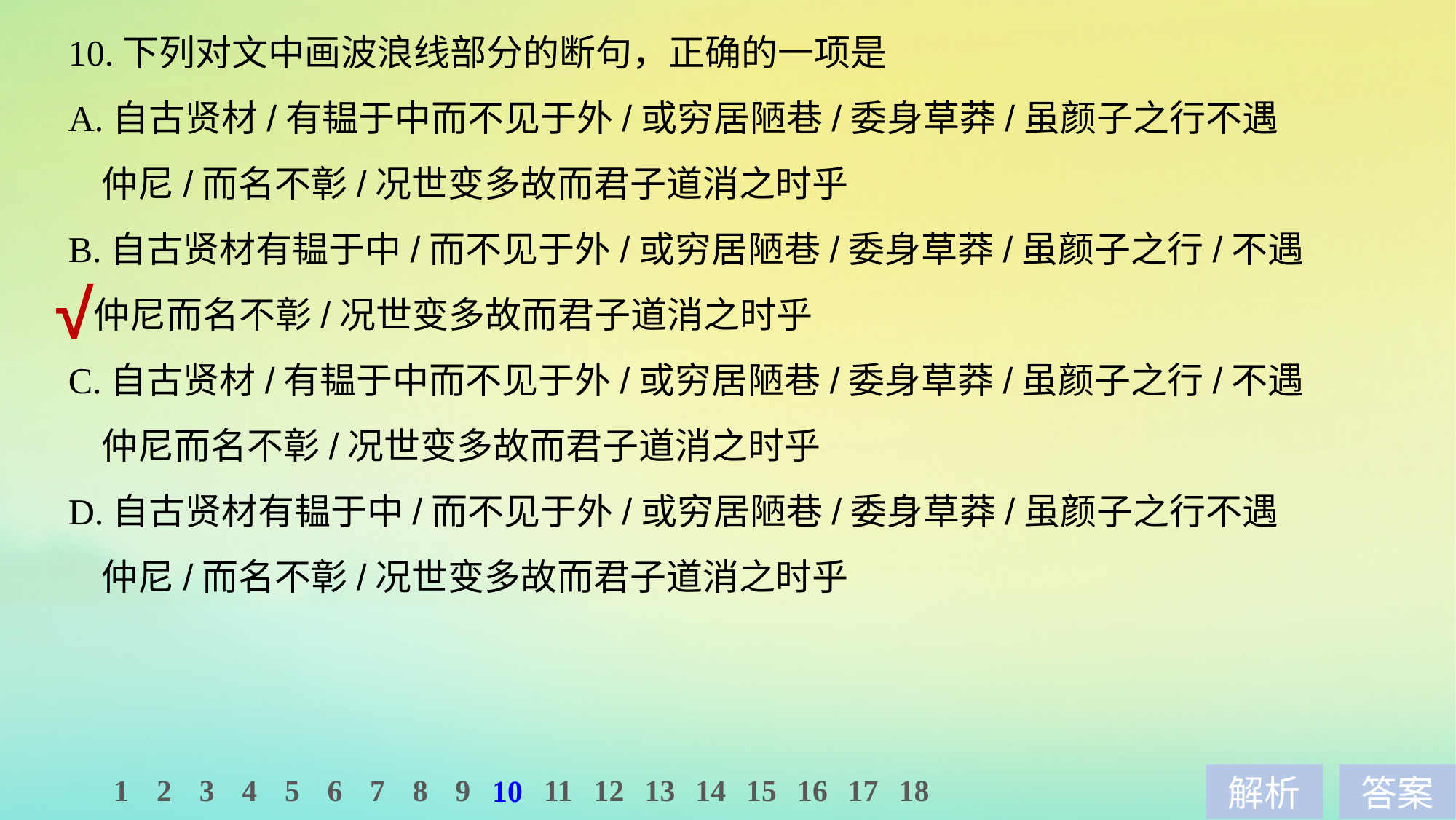

10.下列对文中画波浪线部分的断句，正确的一项是
A.自古贤材/有韫于中而不见于外/或穷居陋巷/委身草莽/虽颜子之行不遇
   仲尼/而名不彰/况世变多故而君子道消之时乎
B.自古贤材有韫于中/而不见于外/或穷居陋巷/委身草莽/虽颜子之行/不遇
  仲尼而名不彰/况世变多故而君子道消之时乎
C.自古贤材/有韫于中而不见于外/或穷居陋巷/委身草莽/虽颜子之行/不遇
   仲尼而名不彰/况世变多故而君子道消之时乎
D.自古贤材有韫于中/而不见于外/或穷居陋巷/委身草莽/虽颜子之行不遇
   仲尼/而名不彰/况世变多故而君子道消之时乎
√
1
2
3
4
5
6
7
8
9
11
12
13
14
15
16
17
18
10
解析
答案